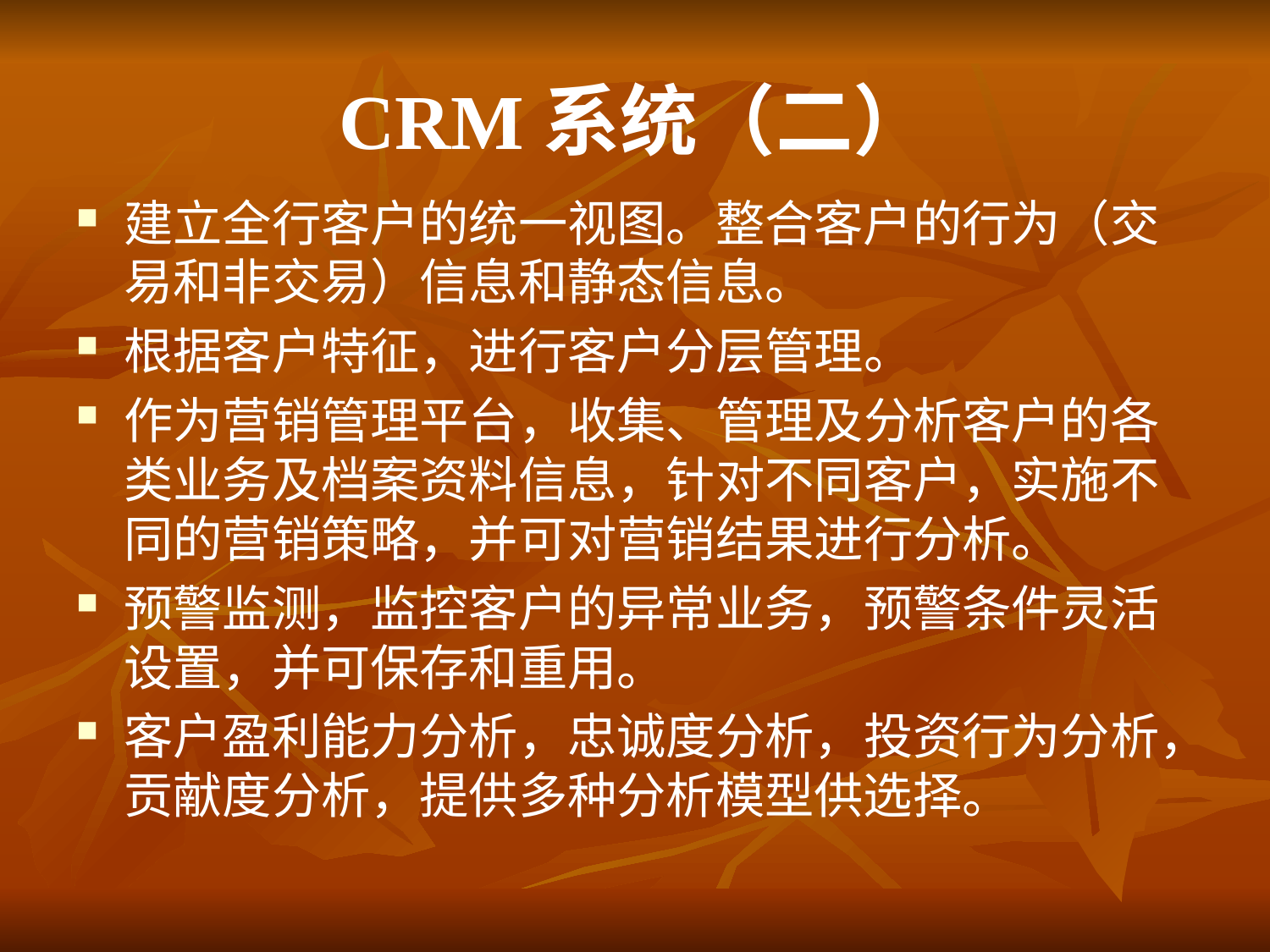

# CRM系统（二）
建立全行客户的统一视图。整合客户的行为（交易和非交易）信息和静态信息。
根据客户特征，进行客户分层管理。
作为营销管理平台，收集、管理及分析客户的各类业务及档案资料信息，针对不同客户，实施不同的营销策略，并可对营销结果进行分析。
预警监测，监控客户的异常业务，预警条件灵活设置，并可保存和重用。
客户盈利能力分析，忠诚度分析，投资行为分析，贡献度分析，提供多种分析模型供选择。